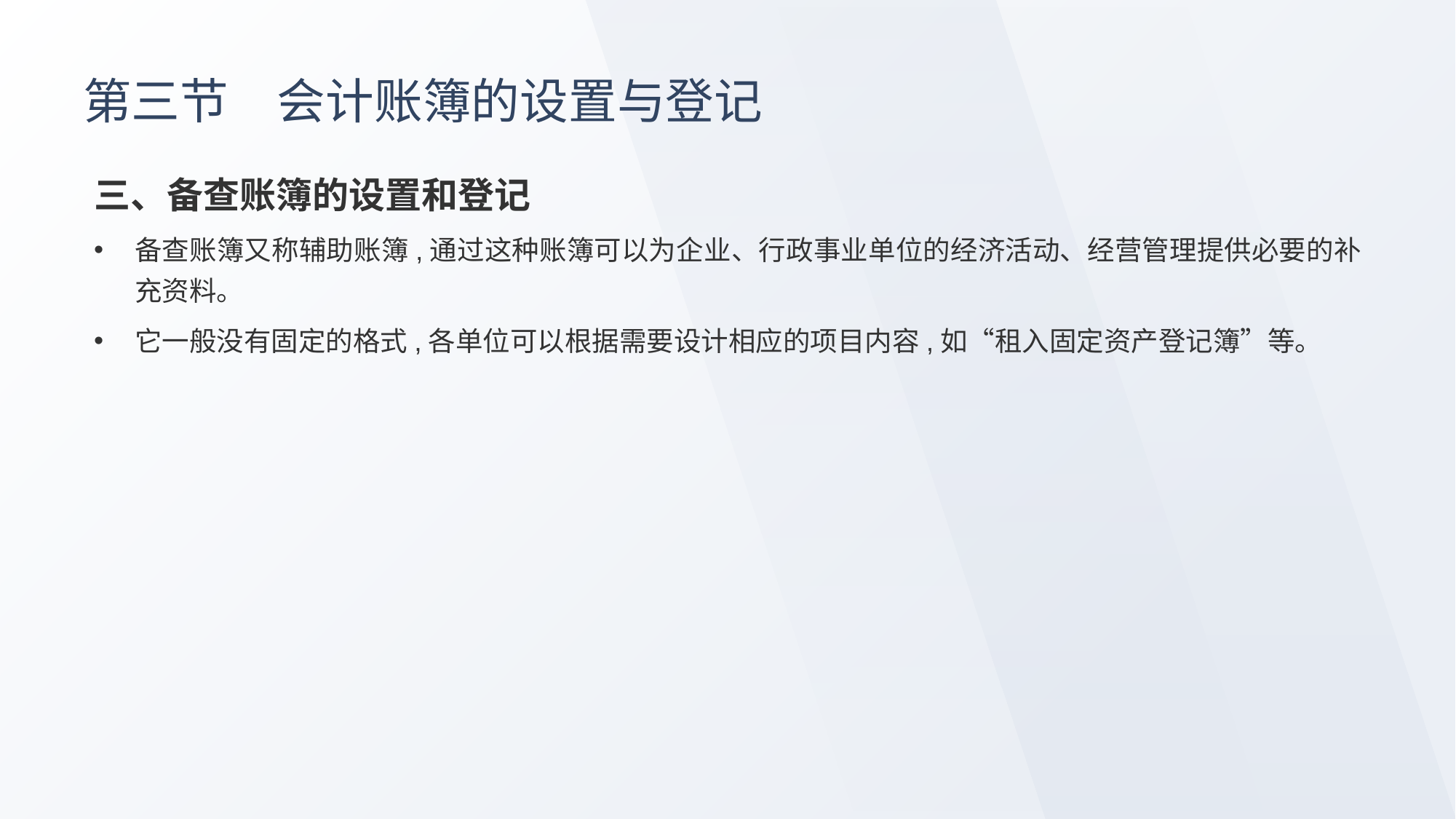

# 第三节　会计账簿的设置与登记
三、备查账簿的设置和登记
备查账簿又称辅助账簿,通过这种账簿可以为企业、行政事业单位的经济活动、经营管理提供必要的补充资料。
它一般没有固定的格式,各单位可以根据需要设计相应的项目内容,如“租入固定资产登记簿”等。